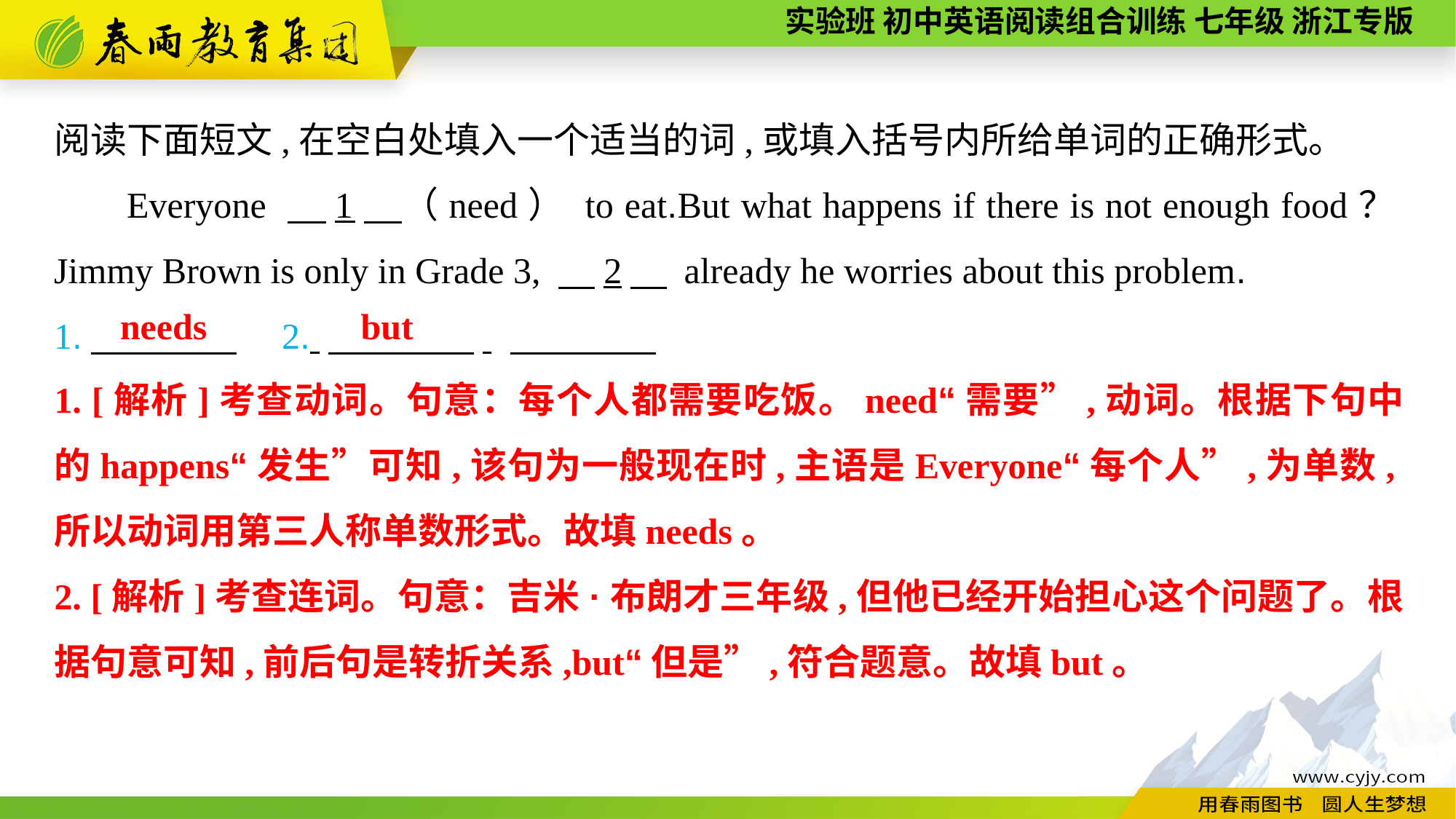

阅读下面短文,在空白处填入一个适当的词,或填入括号内所给单词的正确形式。
Everyone 　1　（need） to eat.But what happens if there is not enough food？Jimmy Brown is only in Grade 3, 　2　 already he worries about this problem.
1.　　　　　2. 　　　　.
needs
but
1. [解析]考查动词。句意：每个人都需要吃饭。need“需要”,动词。根据下句中的happens“发生”可知,该句为一般现在时,主语是Everyone“每个人”,为单数,所以动词用第三人称单数形式。故填needs。
2. [解析]考查连词。句意：吉米·布朗才三年级,但他已经开始担心这个问题了。根据句意可知,前后句是转折关系,but“但是”,符合题意。故填but。